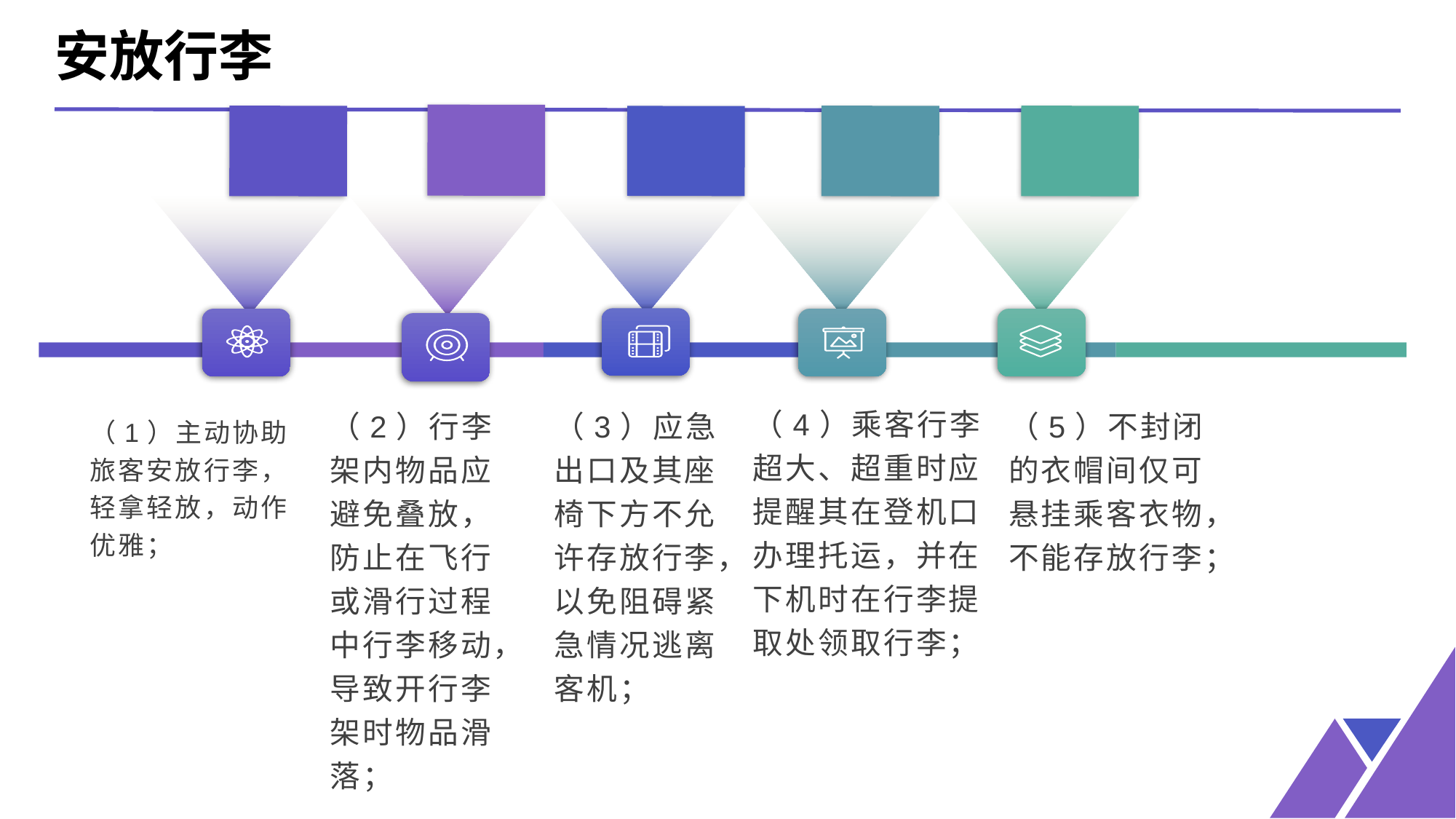

安放行李

（4）乘客行李超大、超重时应提醒其在登机口办理托运，并在下机时在行李提取处领取行李；
（2）行李架内物品应避免叠放，防止在飞行或滑行过程中行李移动，导致开行李架时物品滑落；
（3）应急出口及其座椅下方不允许存放行李，以免阻碍紧急情况逃离客机；
（5）不封闭的衣帽间仅可悬挂乘客衣物，不能存放行李；
（1）主动协助旅客安放行李，轻拿轻放，动作优雅；